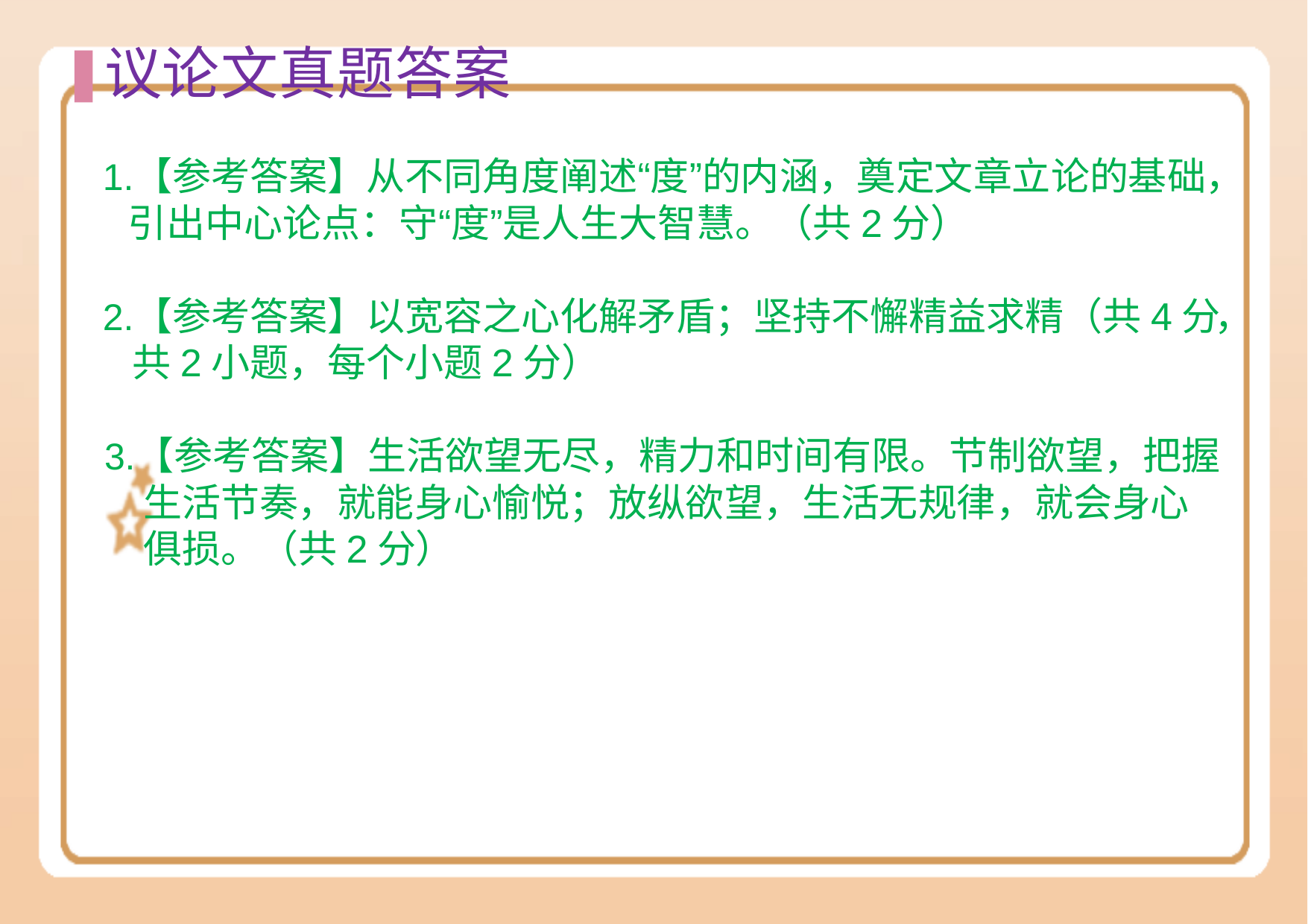

# 议论⽂真题答案

【参考答案】从不同⾓度阐述“度”的内涵，奠定⽂章⽴论的基础， 引出中⼼论点：守“度”是⼈⽣⼤智慧。（共2分）
【参考答案】以宽容之⼼化解⽭盾；坚持不懈精益求精（共4分， 共2⼩题，每个⼩题2分）
【参考答案】⽣活欲望⽆尽，精⼒和时间有限。节制欲望，把握
⽣活节奏，就能⾝⼼愉悦；放纵欲望，⽣活⽆规律，就会⾝⼼ 俱损。（共2分）